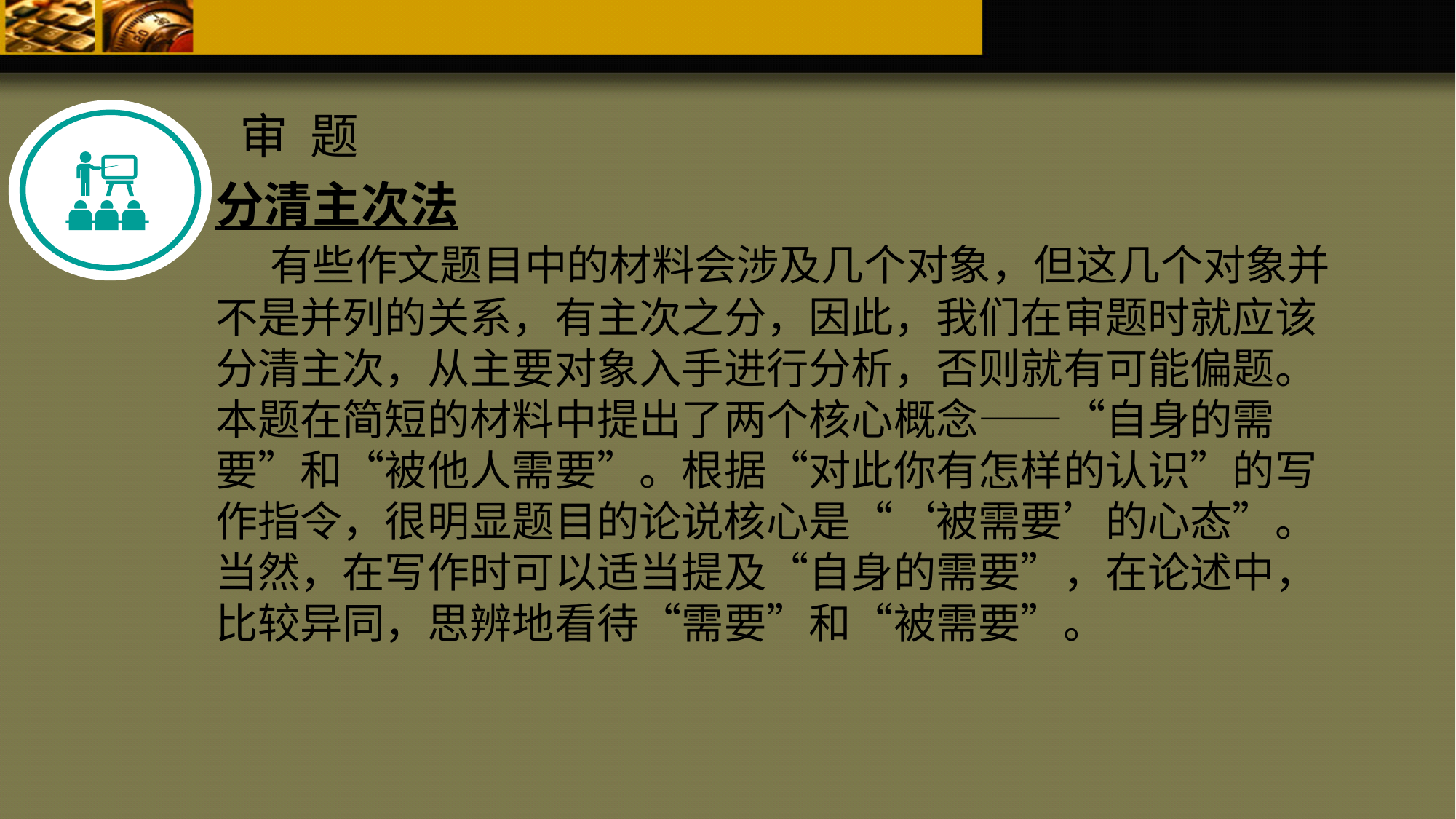

审  题

分清主次法
    有些作文题目中的材料会涉及几个对象，但这几个对象并不是并列的关系，有主次之分，因此，我们在审题时就应该分清主次，从主要对象入手进行分析，否则就有可能偏题。本题在简短的材料中提出了两个核心概念——“自身的需要”和“被他人需要”。根据“对此你有怎样的认识”的写作指令，很明显题目的论说核心是“‘被需要’的心态”。当然，在写作时可以适当提及“自身的需要”，在论述中，比较异同，思辨地看待“需要”和“被需要”。